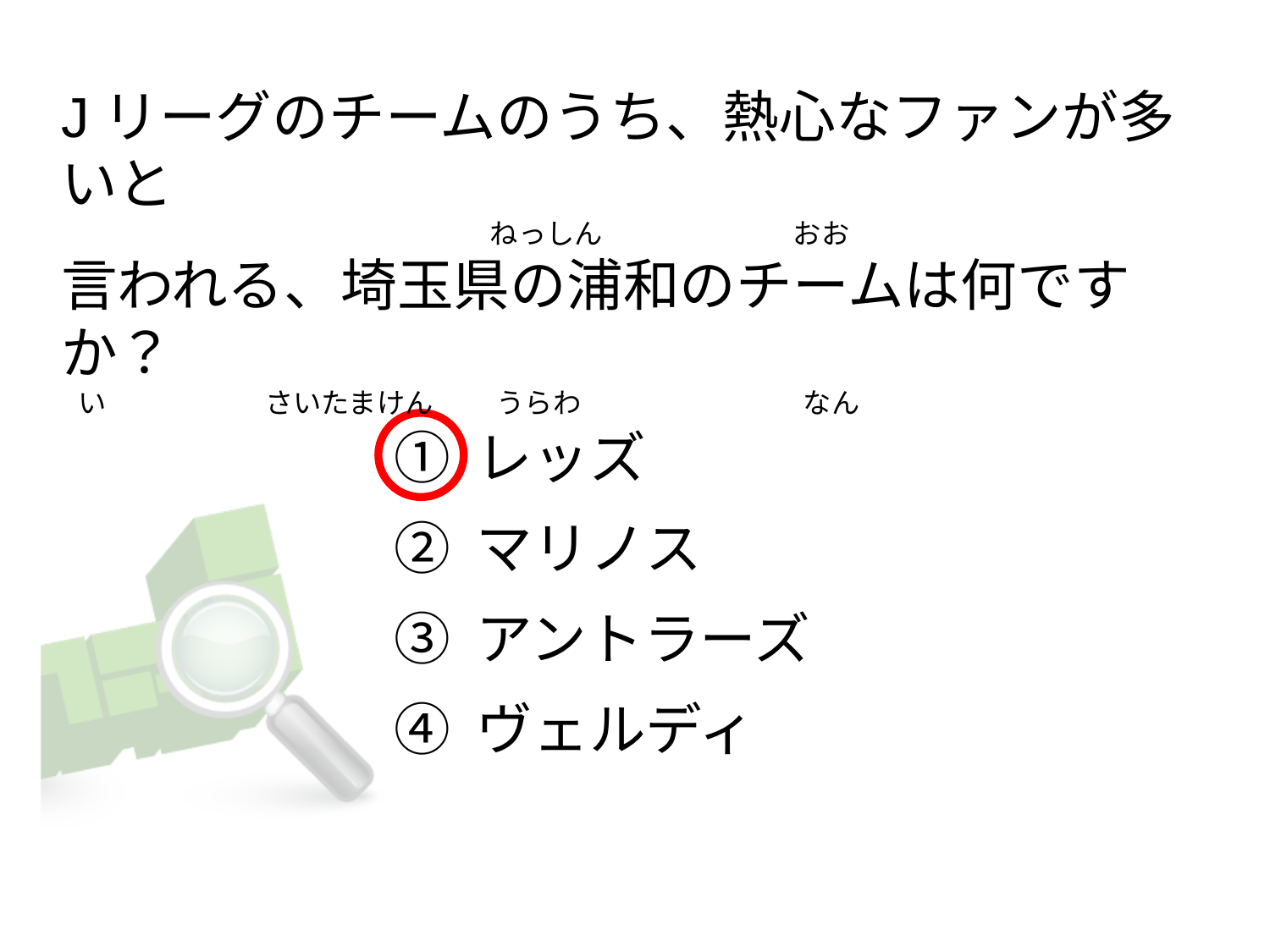

# Jリーグのチームのうち、熱心なファンが多いと                                                                               ねっしん                              おお 言われる、埼玉県の浦和のチームは何ですか？    い                         さいたまけん          うらわ                                   なん

① レッズ
② マリノス
③ アントラーズ
④ ヴェルディ